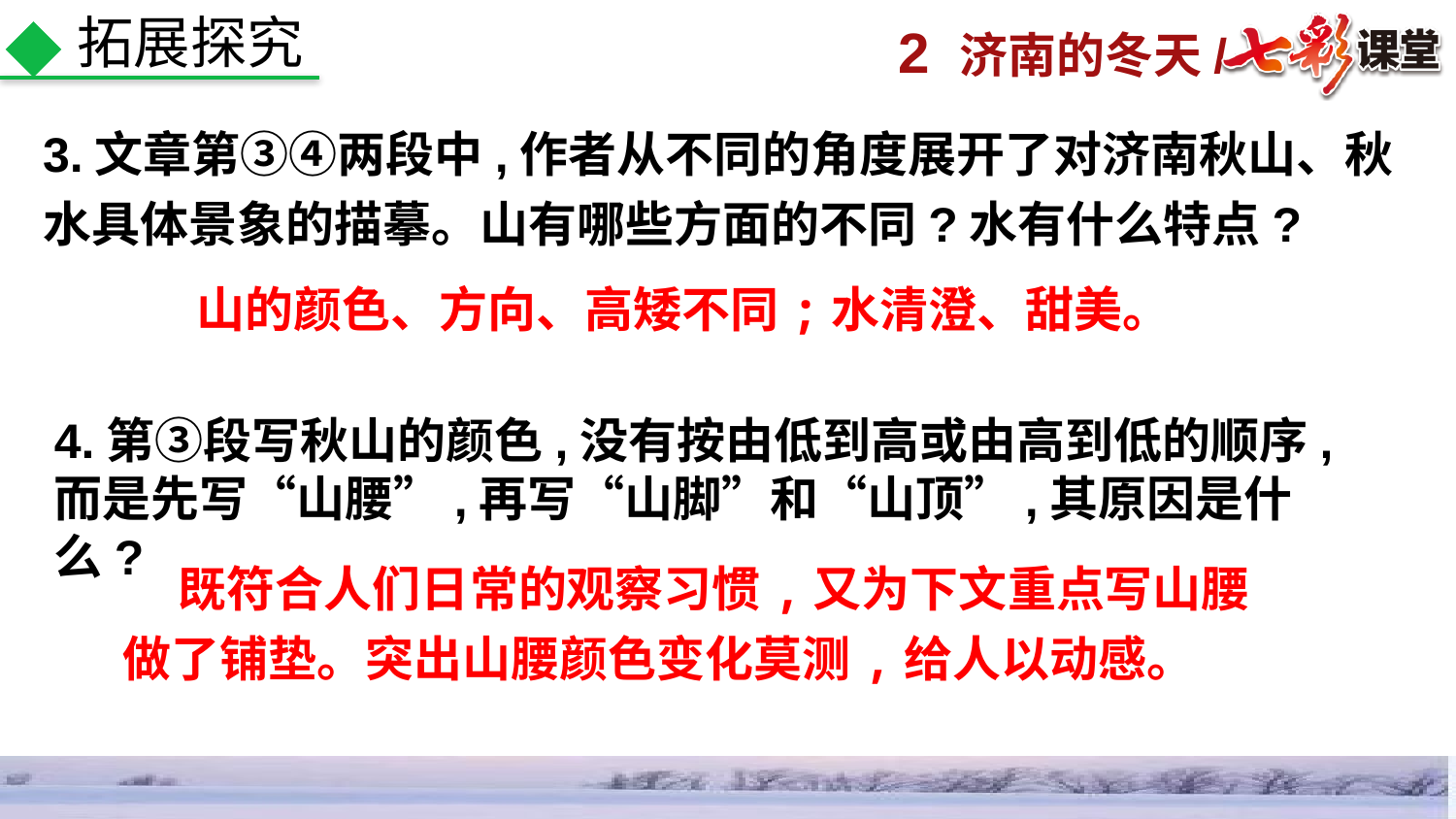

拓展探究

3.文章第③④两段中,作者从不同的角度展开了对济南秋山、秋水具体景象的描摹。山有哪些方面的不同?水有什么特点?
山的颜色、方向、高矮不同;水清澄、甜美。
4.第③段写秋山的颜色,没有按由低到高或由高到低的顺序,而是先写“山腰”,再写“山脚”和“山顶”,其原因是什么?
    既符合人们日常的观察习惯,又为下文重点写山腰做了铺垫。突出山腰颜色变化莫测,给人以动感。